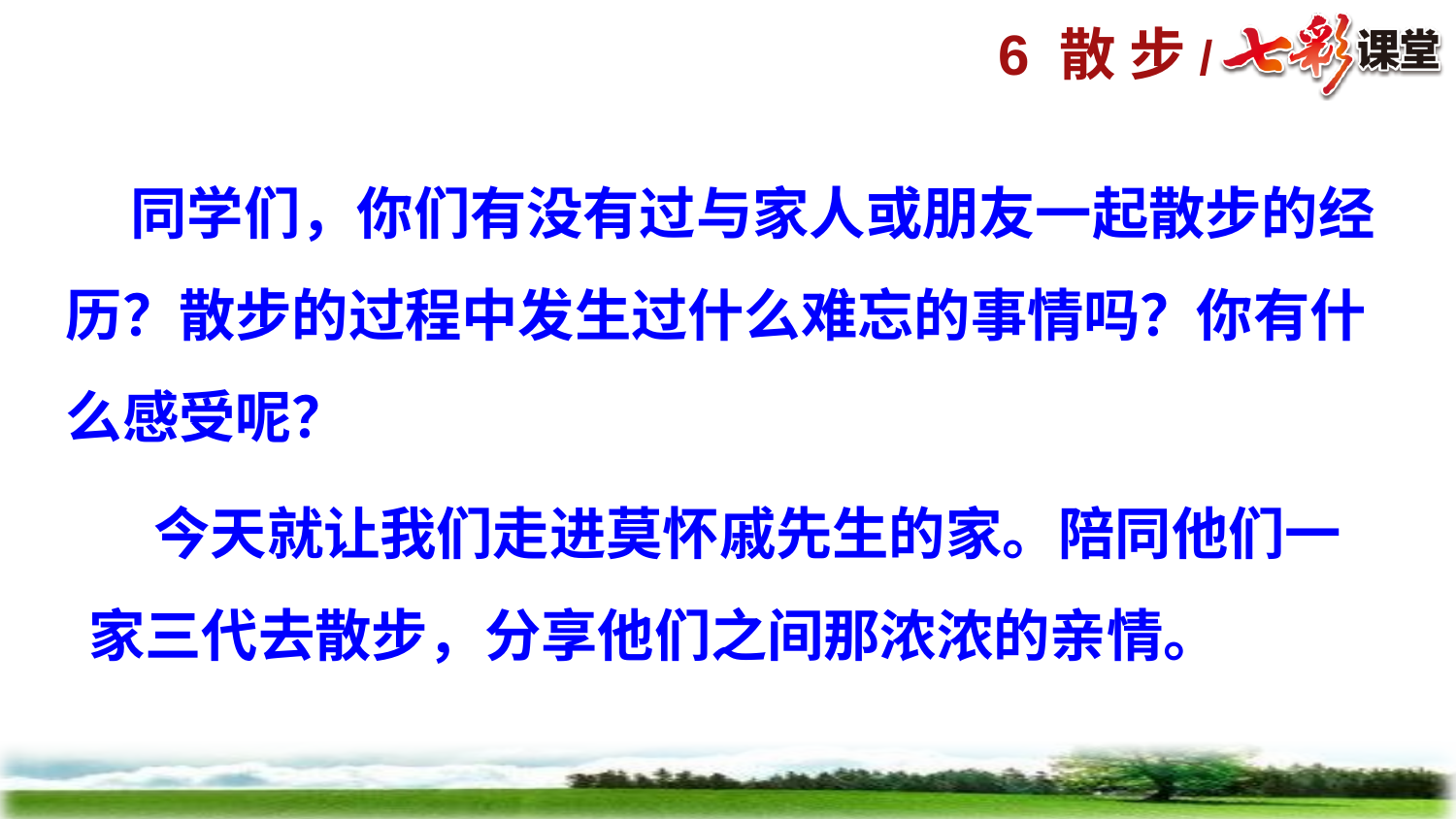

同学们，你们有没有过与家人或朋友一起散步的经历？散步的过程中发生过什么难忘的事情吗？你有什么感受呢？
    今天就让我们走进莫怀戚先生的家。陪同他们一家三代去散步，分享他们之间那浓浓的亲情。